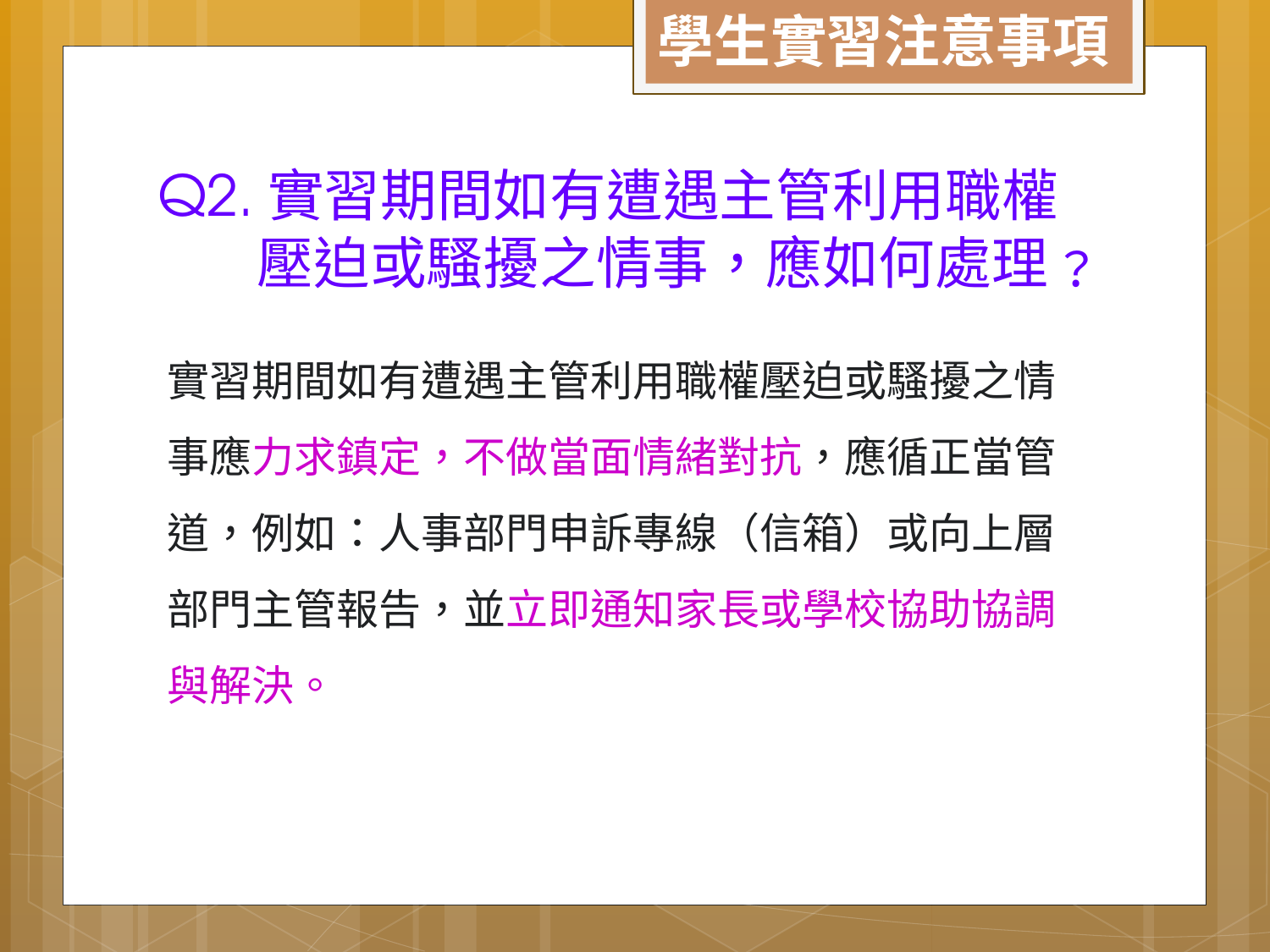

# Q2.實習期間如有遭遇主管利用職權壓迫或騷擾之情事，應如何處理﹖
實習期間如有遭遇主管利用職權壓迫或騷擾之情事應力求鎮定，不做當面情緒對抗，應循正當管道，例如：人事部門申訴專線（信箱）或向上層部門主管報告，並立即通知家長或學校協助協調與解決。